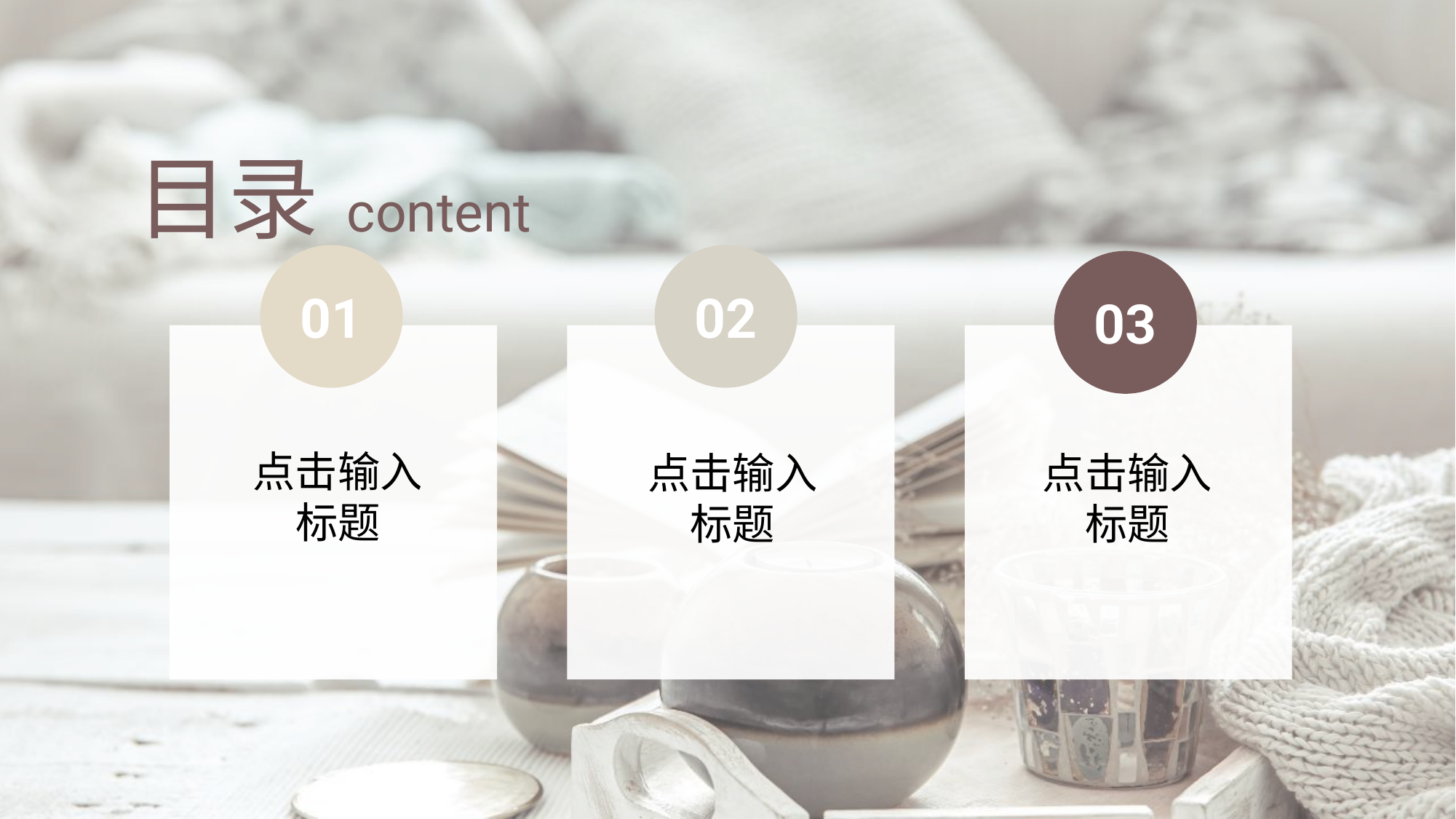

01

点击输入
标题
02

点击输入
标题
03

点击输入
标题